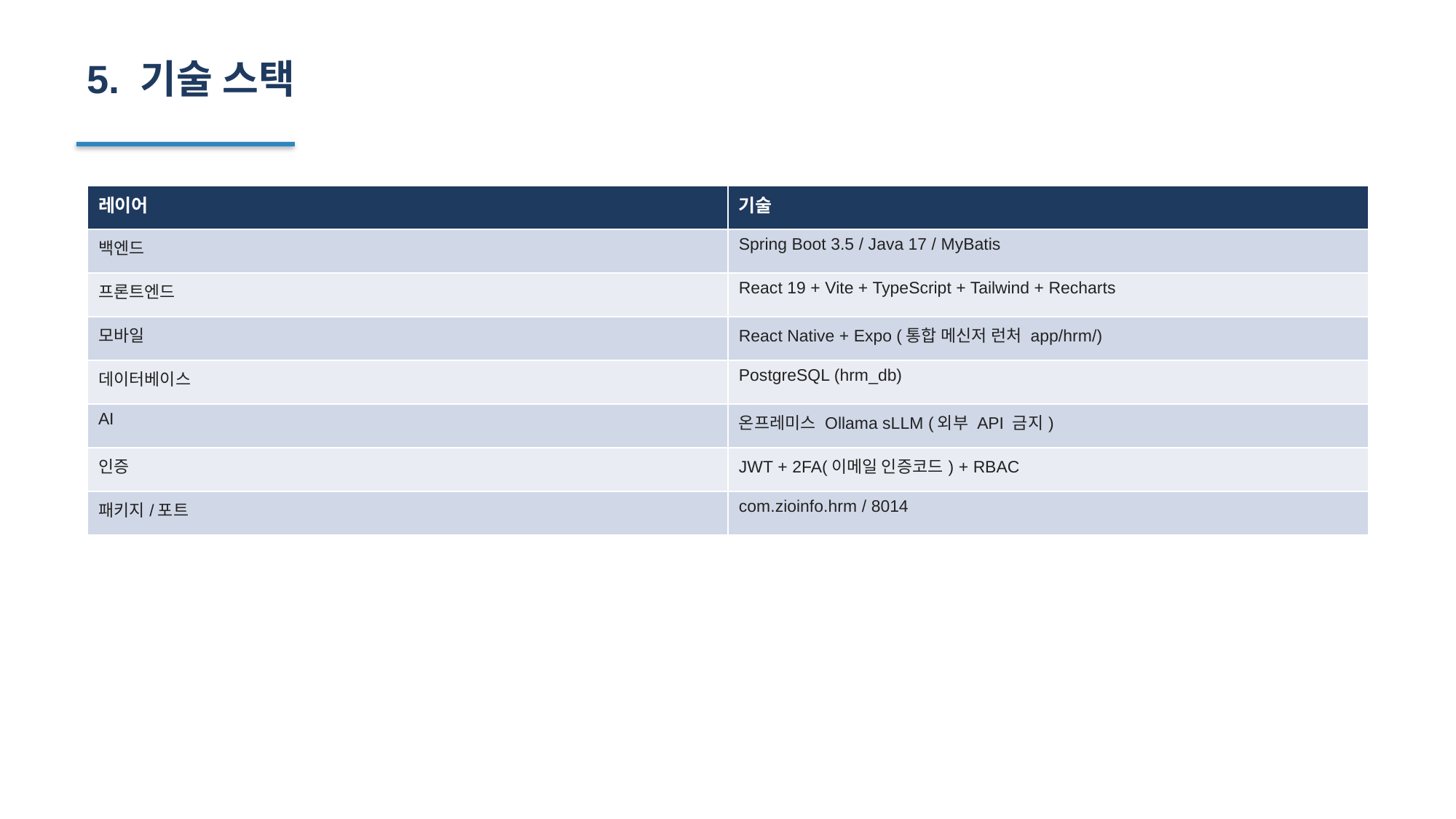

5. 기술 스택

| 레이어 | 기술 |
| --- | --- |
| 백엔드 | Spring Boot 3.5 / Java 17 / MyBatis |
| 프론트엔드 | React 19 + Vite + TypeScript + Tailwind + Recharts |
| 모바일 | React Native + Expo (통합 메신저 런처 app/hrm/) |
| 데이터베이스 | PostgreSQL (hrm\_db) |
| AI | 온프레미스 Ollama sLLM (외부 API 금지) |
| 인증 | JWT + 2FA(이메일 인증코드) + RBAC |
| 패키지/포트 | com.zioinfo.hrm / 8014 |